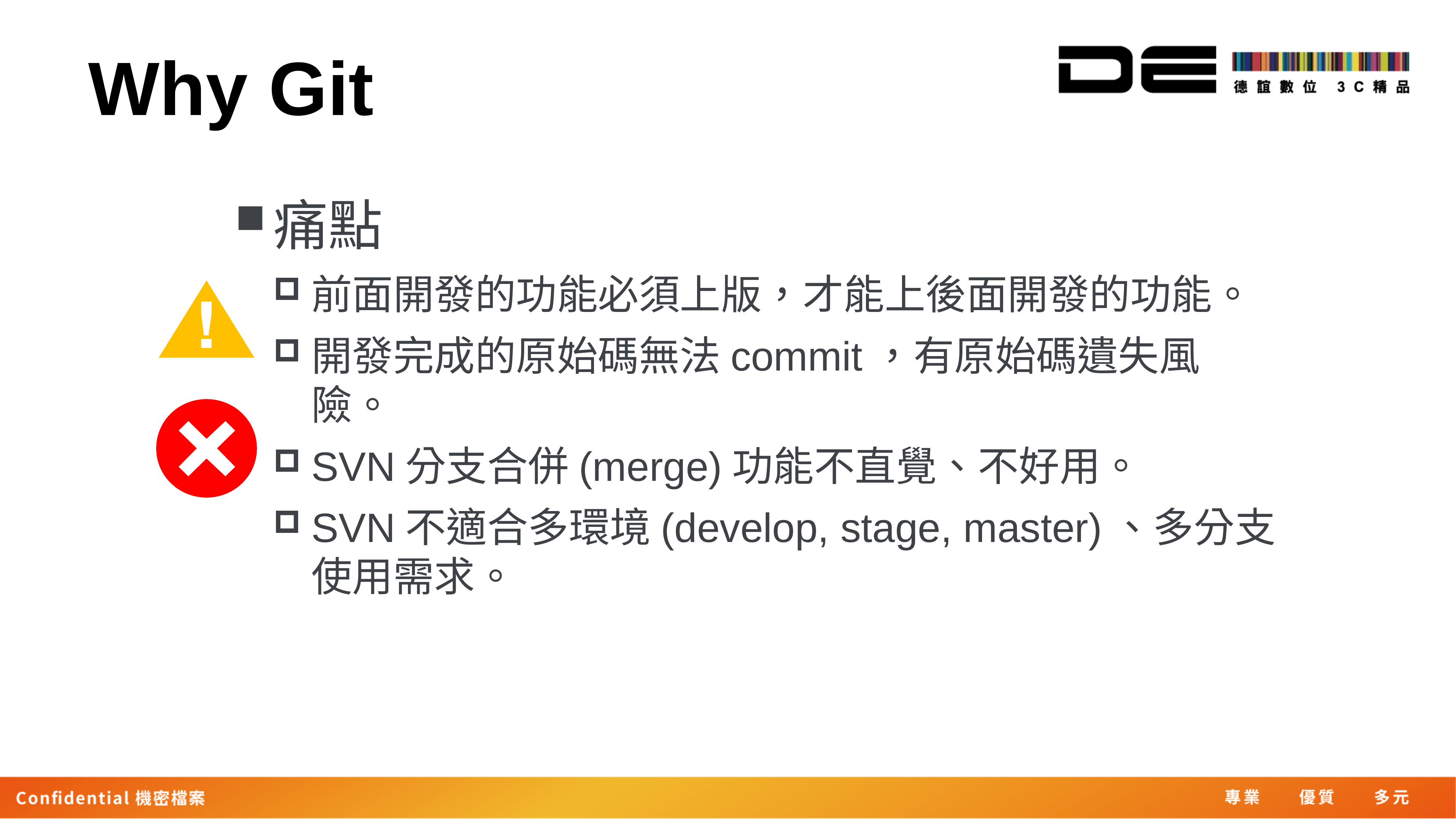

# Why Git
痛點
前面開發的功能必須上版，才能上後面開發的功能。
開發完成的原始碼無法commit，有原始碼遺失風險。
SVN分支合併(merge)功能不直覺、不好用。
SVN不適合多環境(develop, stage, master)、多分支使用需求。